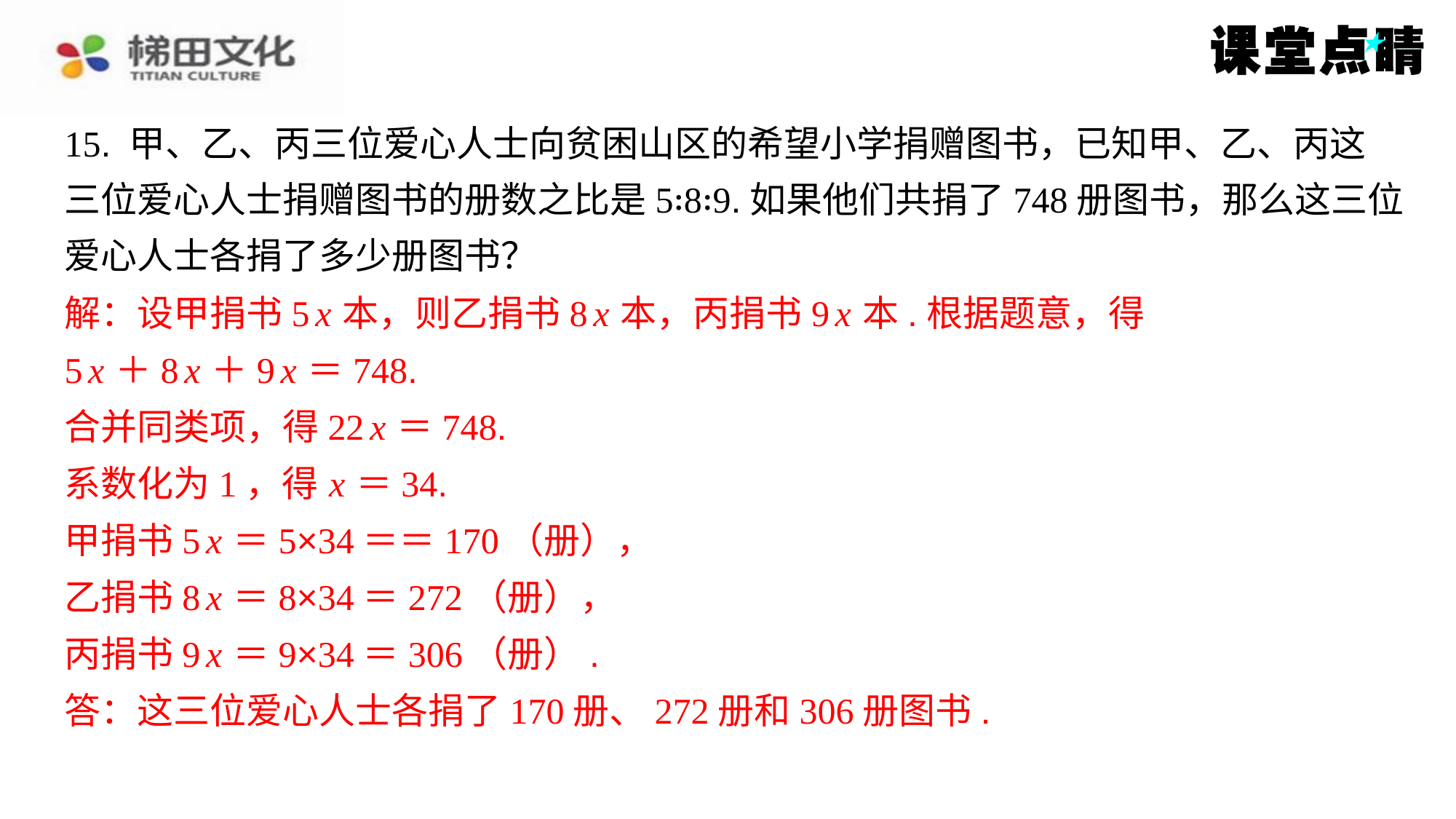

15. 甲、乙、丙三位爱心人士向贫困山区的希望小学捐赠图书，已知甲、乙、丙这
三位爱心人士捐赠图书的册数之比是5∶8∶9.如果他们共捐了748册图书，那么这三位
爱心人士各捐了多少册图书？
解：设甲捐书5 x 本，则乙捐书8 x 本，丙捐书9 x 本.根据题意，得
5 x ＋8 x ＋9 x ＝748.
合并同类项，得22 x ＝748.
系数化为1，得 x ＝34.
甲捐书5 x ＝5×34＝＝170（册），
乙捐书8 x ＝8×34＝272（册），
丙捐书9 x ＝9×34＝306（册）.
答：这三位爱心人士各捐了170册、272册和306册图书.
解：设甲捐书5 x 本，则乙捐书8 x 本，丙捐书9 x 本.根据题意，得
5 x ＋8 x ＋9 x ＝748.
合并同类项，得22 x ＝748.
系数化为1，得 x ＝34.
甲捐书5 x ＝5×34＝＝170（册），
乙捐书8 x ＝8×34＝272（册），
丙捐书9 x ＝9×34＝306（册）.
答：这三位爱心人士各捐了170册、272册和306册图书.